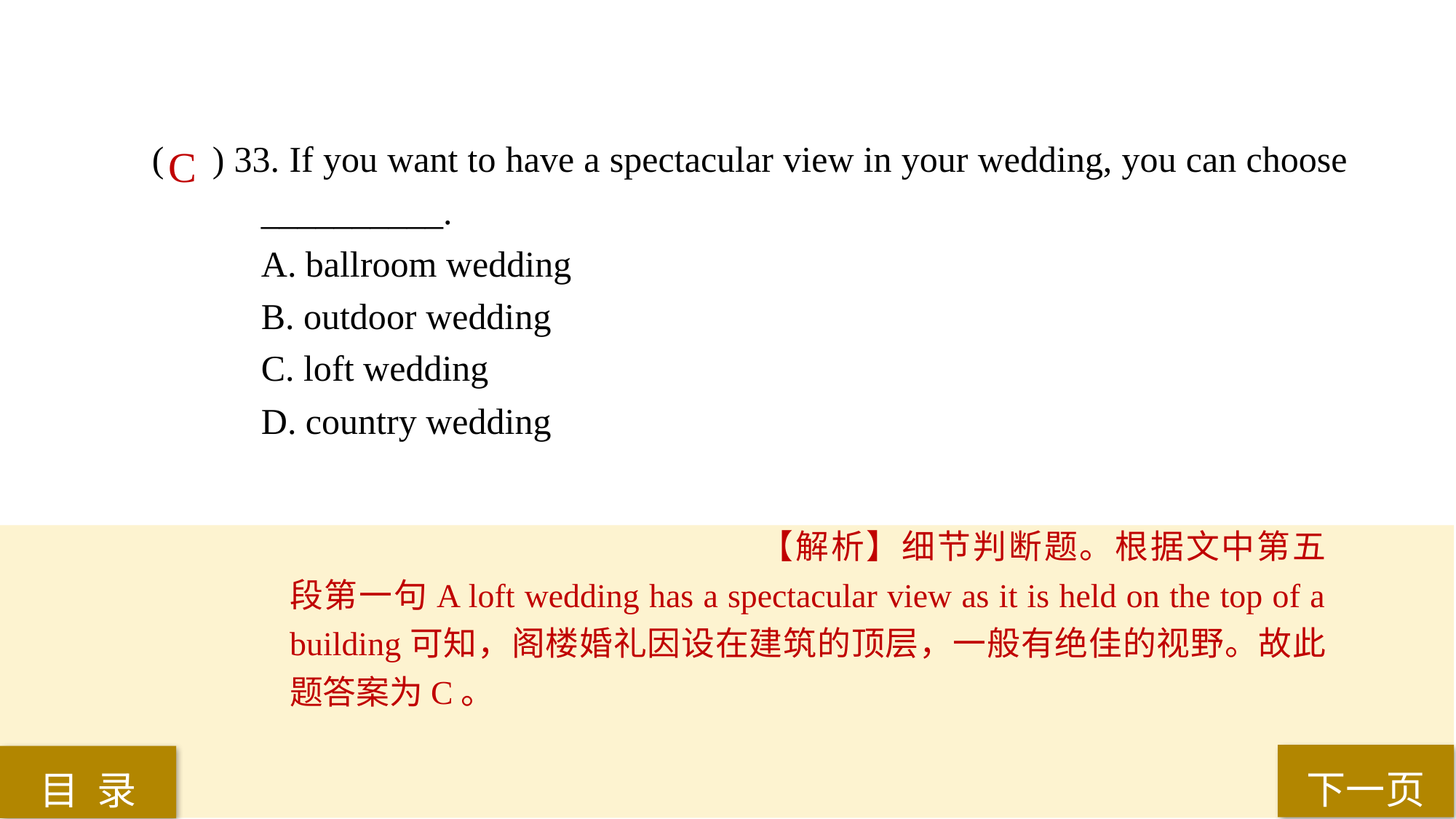

(     ) 33. If you want to have a spectacular view in your wedding, you can choose 	__________.
A. ballroom wedding
B. outdoor wedding
C. loft wedding
D. country wedding
C
【解析】细节判断题。根据文中第五段第一句A loft wedding has a spectacular view as it is held on the top of a building可知，阁楼婚礼因设在建筑的顶层，一般有绝佳的视野。故此题答案为C。